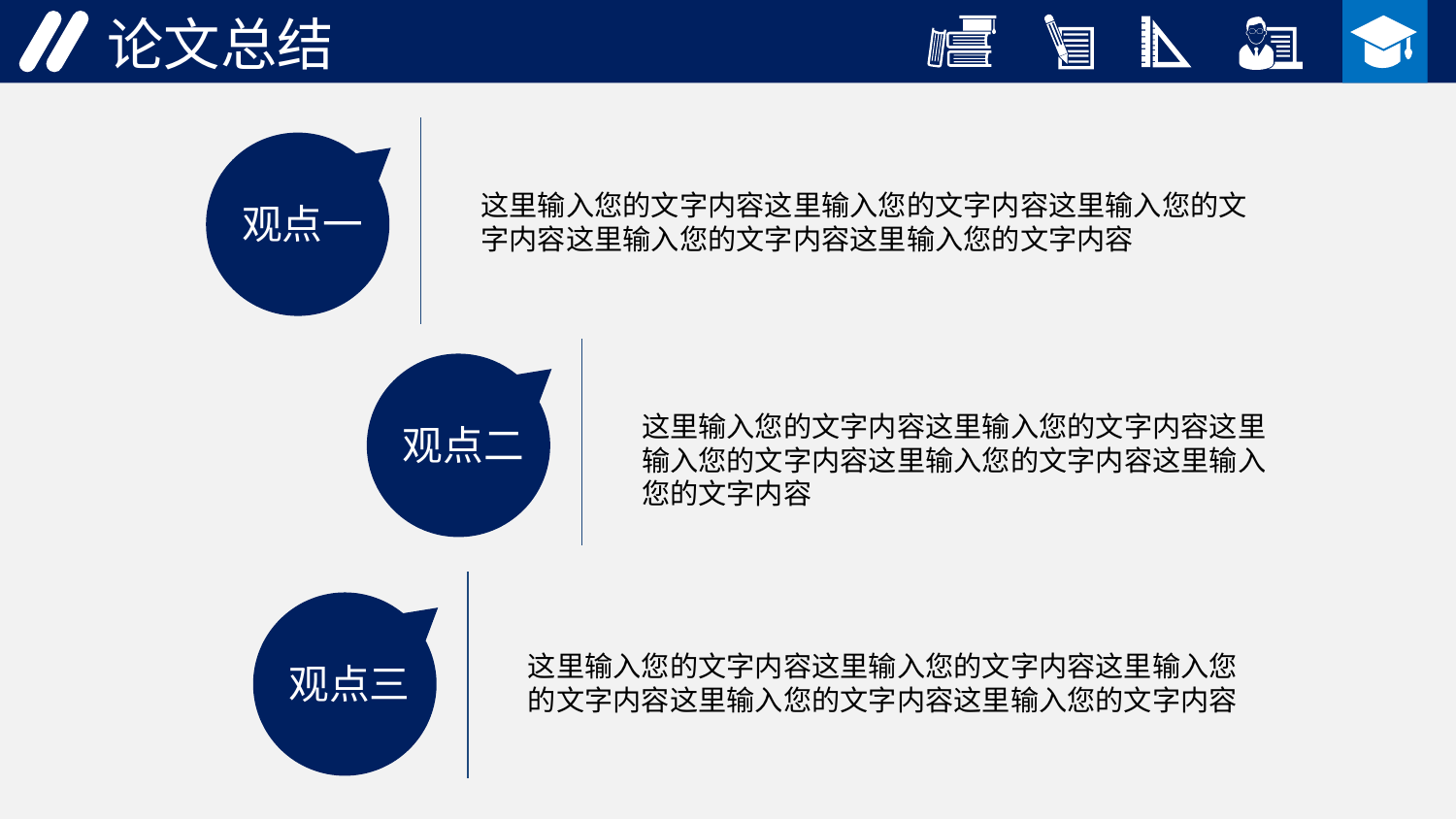

论文总结

这里输入您的文字内容这里输入您的文字内容这里输入您的文字内容这里输入您的文字内容这里输入您的文字内容
观点一

这里输入您的文字内容这里输入您的文字内容这里输入您的文字内容这里输入您的文字内容这里输入您的文字内容
观点二

这里输入您的文字内容这里输入您的文字内容这里输入您的文字内容这里输入您的文字内容这里输入您的文字内容
观点三